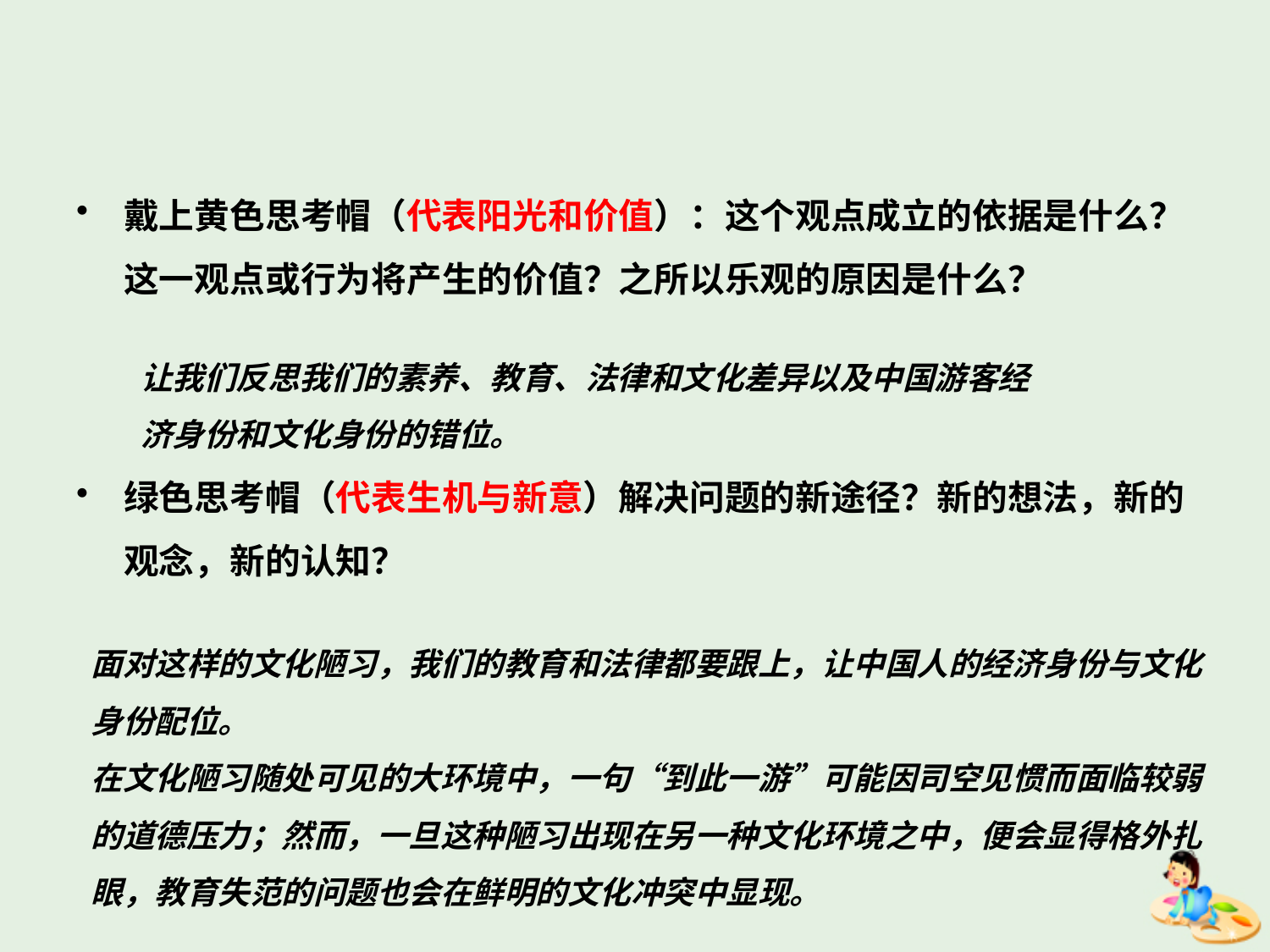

戴上黄色思考帽（代表阳光和价值）：这个观点成立的依据是什么？这一观点或行为将产生的价值？之所以乐观的原因是什么？

绿色思考帽（代表生机与新意）解决问题的新途径？新的想法，新的观念，新的认知？

让我们反思我们的素养、教育、法律和文化差异以及中国游客经济身份和文化身份的错位。
面对这样的文化陋习，我们的教育和法律都要跟上，让中国人的经济身份与文化身份配位。
在文化陋习随处可见的大环境中，一句“到此一游”可能因司空见惯而面临较弱的道德压力；然而，一旦这种陋习出现在另一种文化环境之中，便会显得格外扎眼，教育失范的问题也会在鲜明的文化冲突中显现。